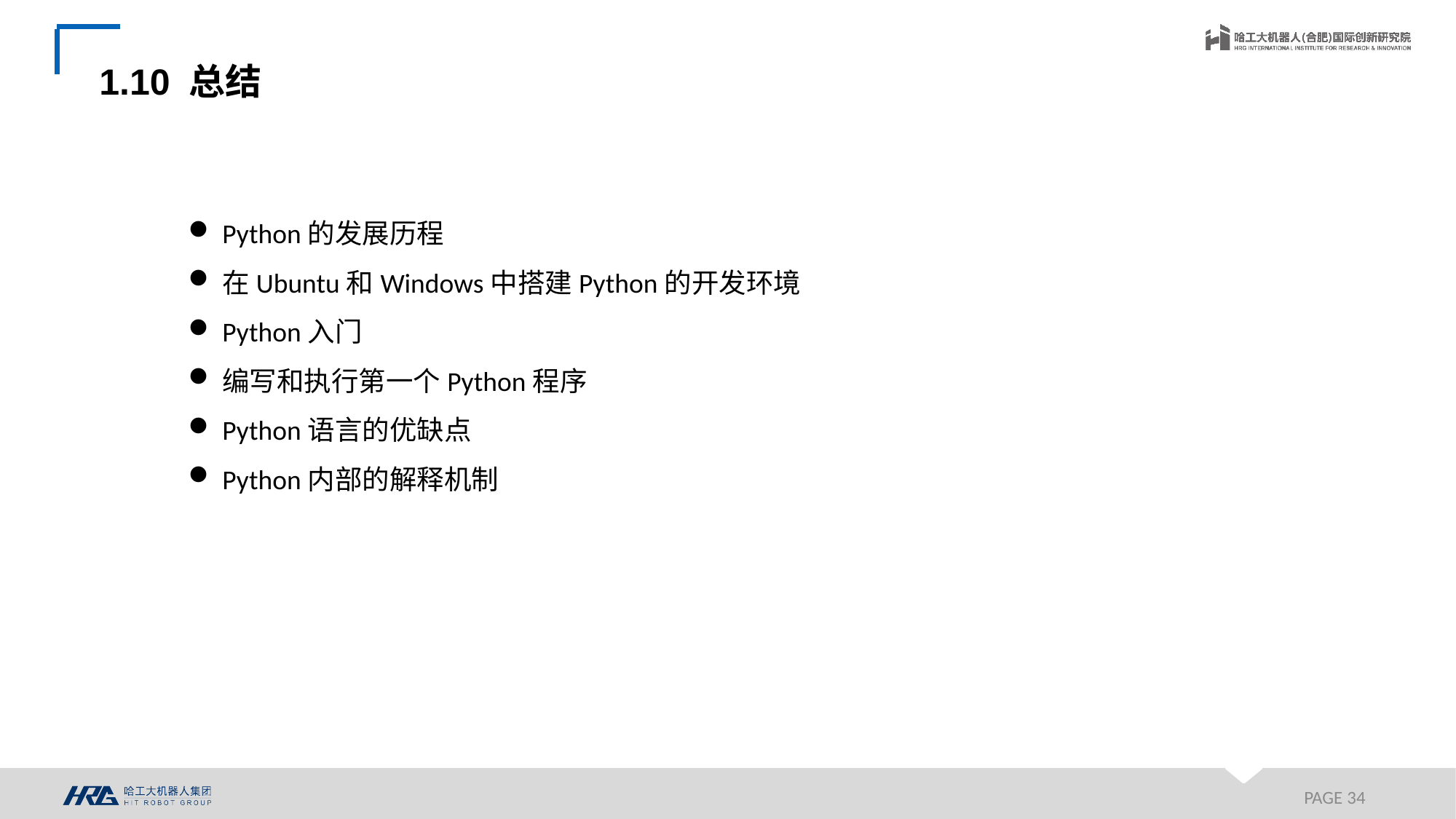

1.10 总结
Python的发展历程
在Ubuntu和Windows中搭建Python的开发环境
Python入门
编写和执行第一个Python程序
Python语言的优缺点
Python内部的解释机制